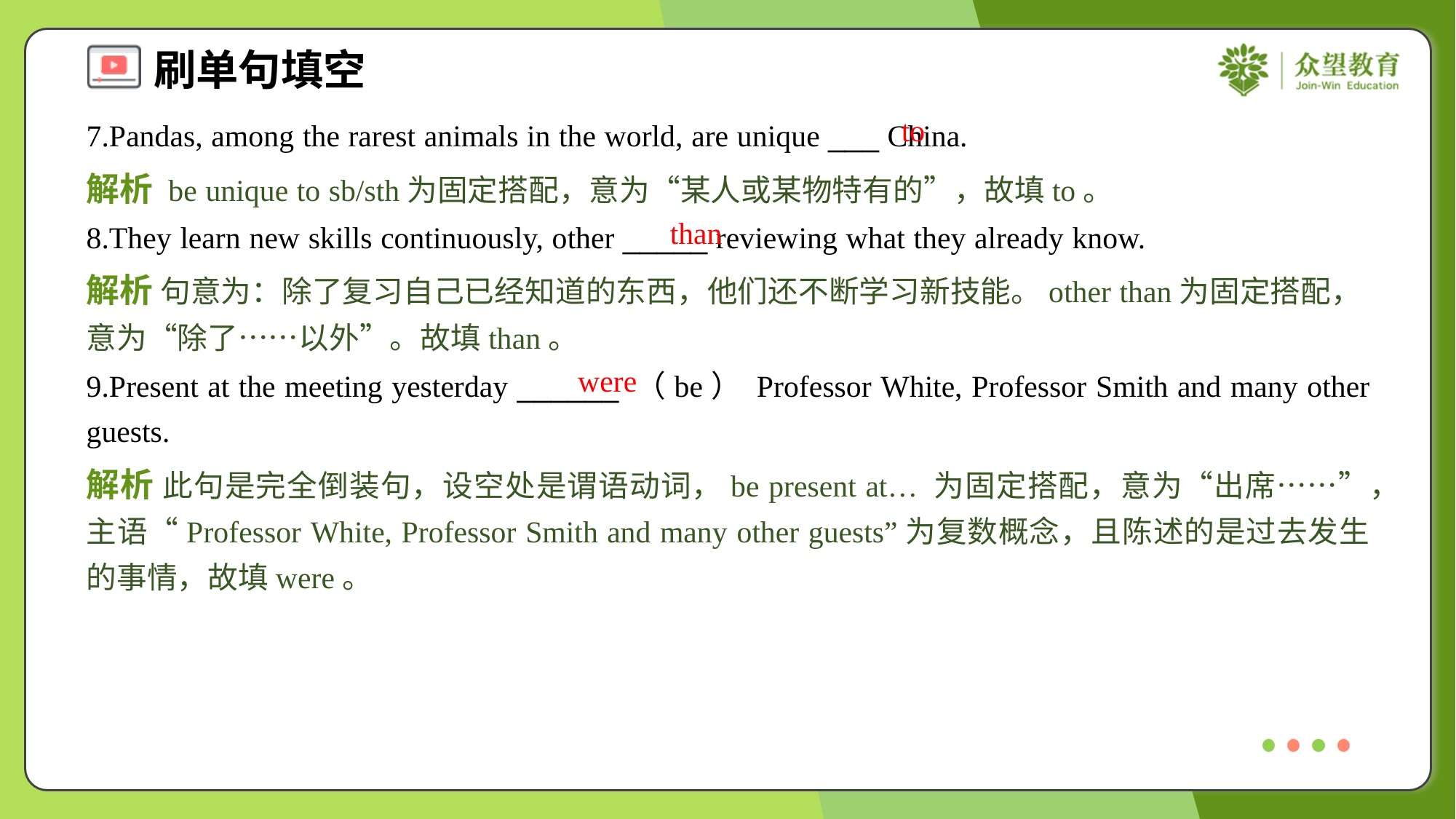

to
7.Pandas, among the rarest animals in the world, are unique ___ China.
解析 be unique to sb/sth为固定搭配，意为“某人或某物特有的”，故填to。
than
8.They learn new skills continuously, other _____ reviewing what they already know.
解析 句意为：除了复习自己已经知道的东西，他们还不断学习新技能。other than为固定搭配，意为“除了……以外”。故填than。
were
9.Present at the meeting yesterday ______ （be） Professor White, Professor Smith and many other guests.
解析 此句是完全倒装句，设空处是谓语动词，be present at… 为固定搭配，意为“出席……”，主语“Professor White, Professor Smith and many other guests”为复数概念，且陈述的是过去发生的事情，故填were。